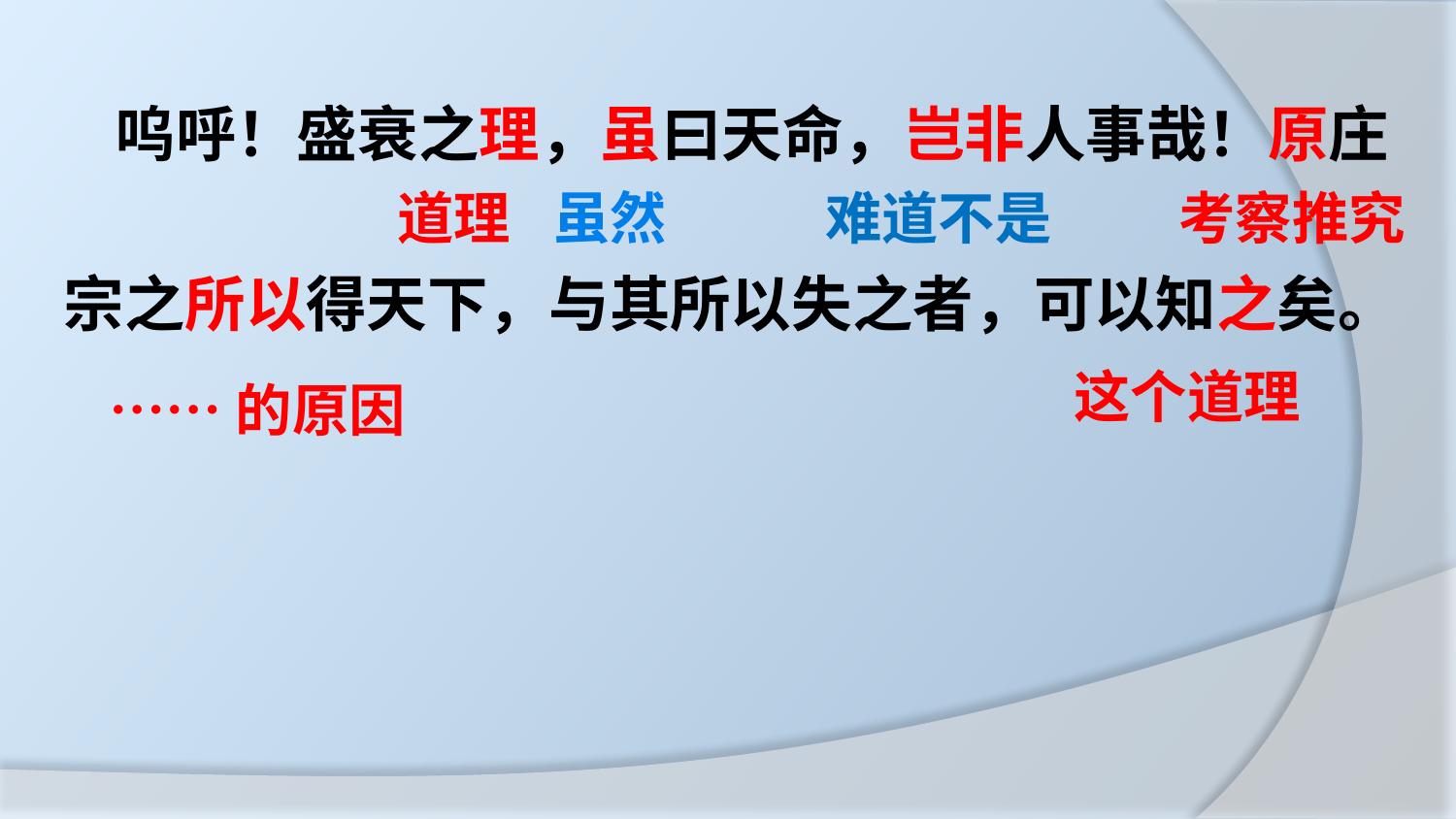

# 呜呼！盛衰之理，虽曰天命，岂非人事哉！原庄

宗之所以得天下，与其所以失之者，可以知之矣。

虽然
考察推究
道理
难道不是
这个道理
……的原因